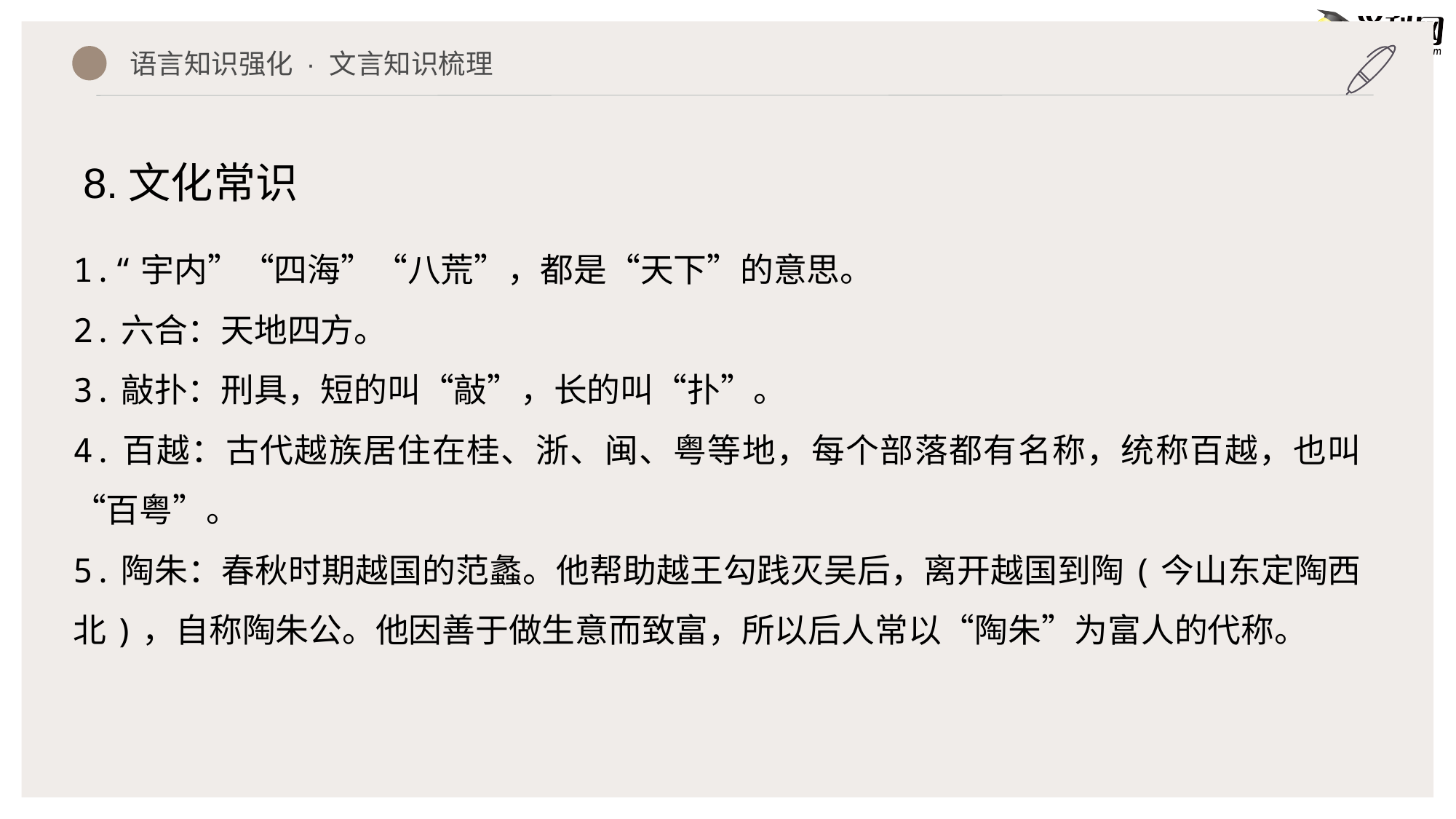

语言知识强化 · 文言知识梳理

8.文化常识
1.“宇内”“四海”“八荒”，都是“天下”的意思。
2.六合：天地四方。
3.敲扑：刑具，短的叫“敲”，长的叫“扑”。
4.百越：古代越族居住在桂、浙、闽、粤等地，每个部落都有名称，统称百越，也叫“百粤”。
5.陶朱：春秋时期越国的范蠡。他帮助越王勾践灭吴后，离开越国到陶(今山东定陶西北)，自称陶朱公。他因善于做生意而致富，所以后人常以“陶朱”为富人的代称。